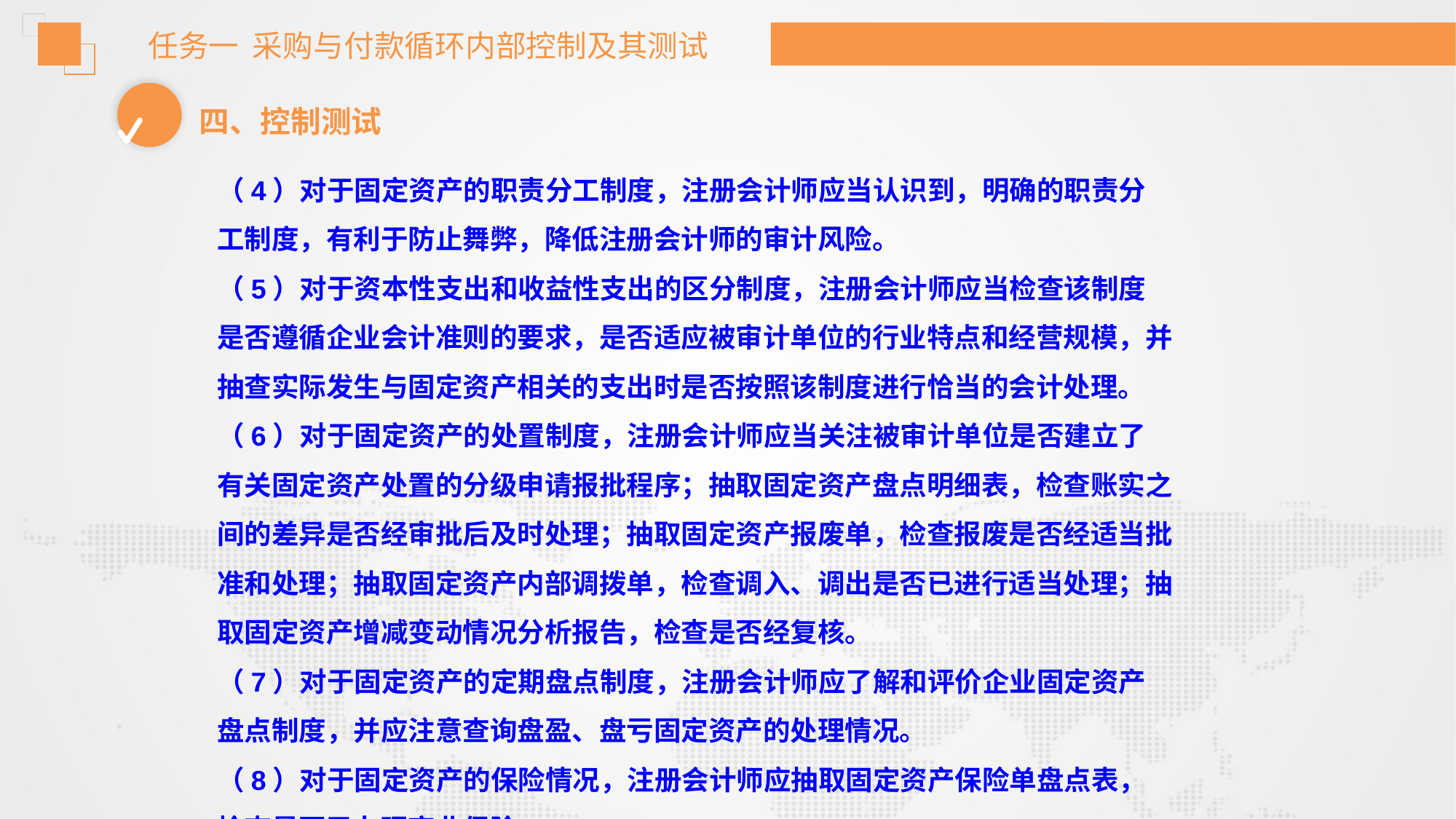

任务一  采购与付款循环内部控制及其测试

四、控制测试
（4）对于固定资产的职责分工制度，注册会计师应当认识到，明确的职责分
工制度，有利于防止舞弊，降低注册会计师的审计风险。
（5）对于资本性支出和收益性支出的区分制度，注册会计师应当检查该制度
是否遵循企业会计准则的要求，是否适应被审计单位的行业特点和经营规模，并
抽查实际发生与固定资产相关的支出时是否按照该制度进行恰当的会计处理。
（6）对于固定资产的处置制度，注册会计师应当关注被审计单位是否建立了
有关固定资产处置的分级申请报批程序；抽取固定资产盘点明细表，检查账实之
间的差异是否经审批后及时处理；抽取固定资产报废单，检查报废是否经适当批
准和处理；抽取固定资产内部调拨单，检查调入、调出是否已进行适当处理；抽
取固定资产增减变动情况分析报告，检查是否经复核。
（7）对于固定资产的定期盘点制度，注册会计师应了解和评价企业固定资产
盘点制度，并应注意查询盘盈、盘亏固定资产的处理情况。
（8）对于固定资产的保险情况，注册会计师应抽取固定资产保险单盘点表，
检查是否已办理商业保险。